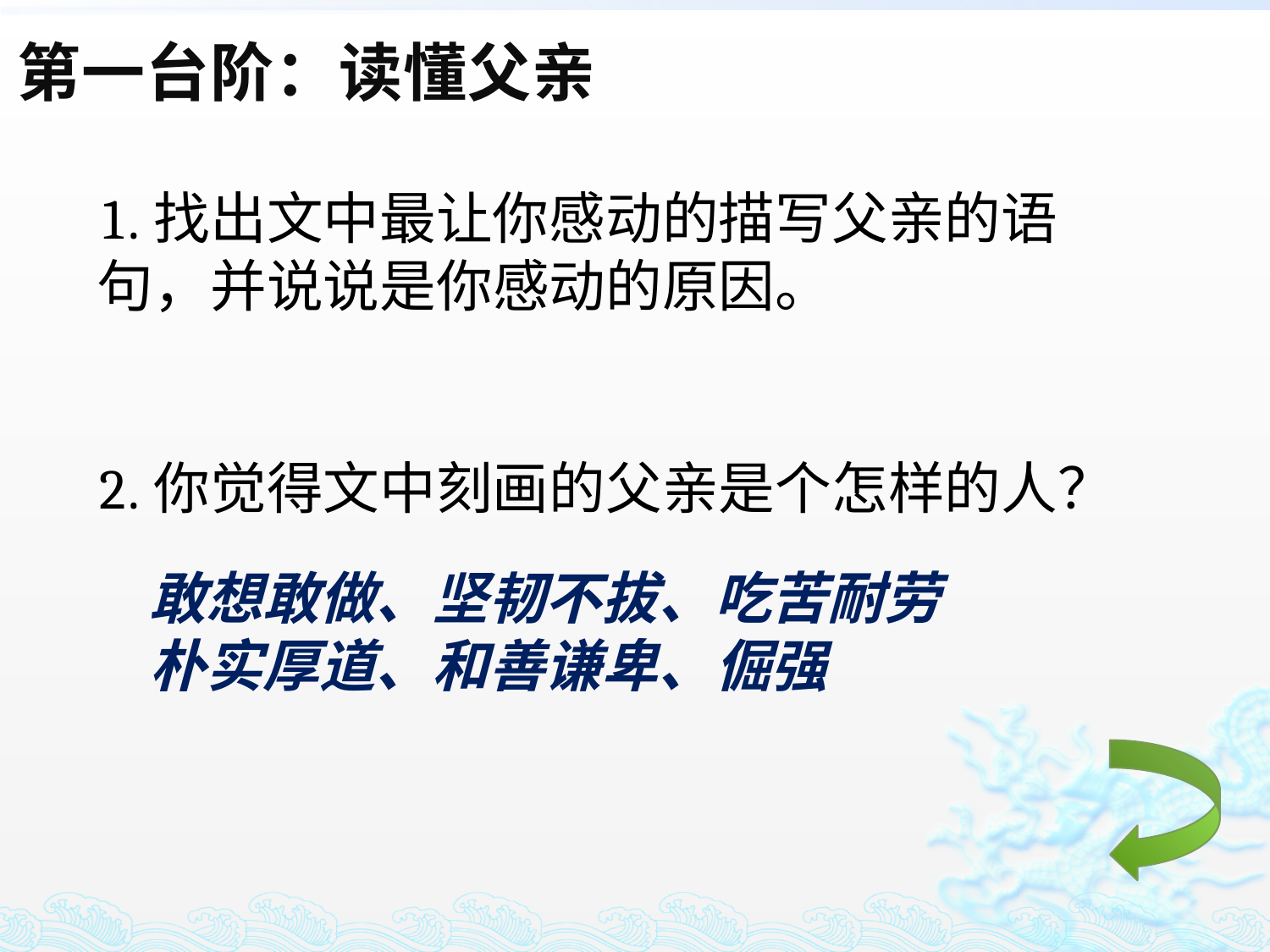

第一台阶：读懂父亲
1.找出文中最让你感动的描写父亲的语句，并说说是你感动的原因。

2.你觉得文中刻画的父亲是个怎样的人？
敢想敢做、坚韧不拔、吃苦耐劳
朴实厚道、和善谦卑、倔强